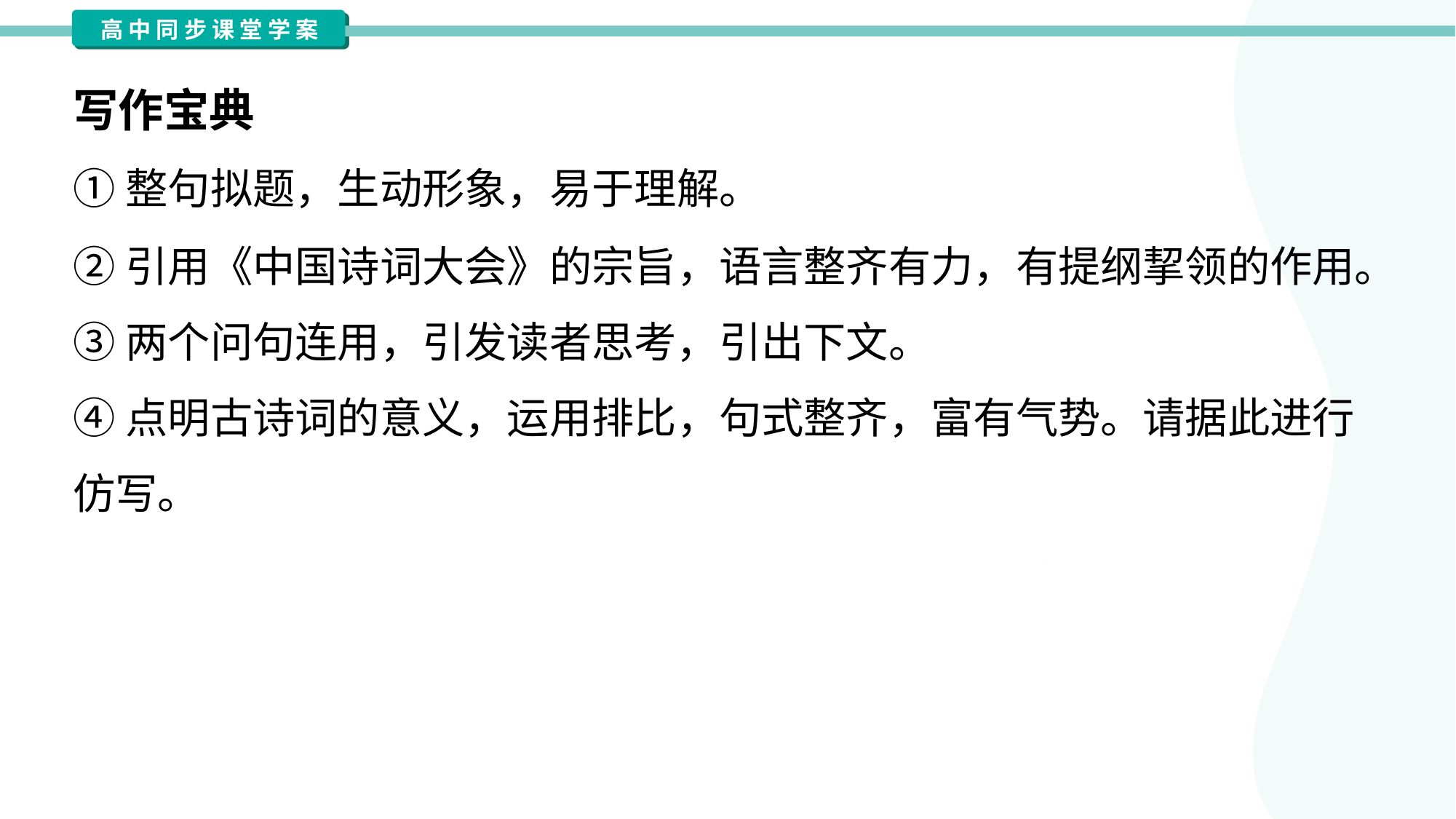

写作宝典
①整句拟题，生动形象，易于理解。
②引用《中国诗词大会》的宗旨，语言整齐有力，有提纲挈领的作用。
③两个问句连用，引发读者思考，引出下文。
④点明古诗词的意义，运用排比，句式整齐，富有气势。请据此进行
仿写。